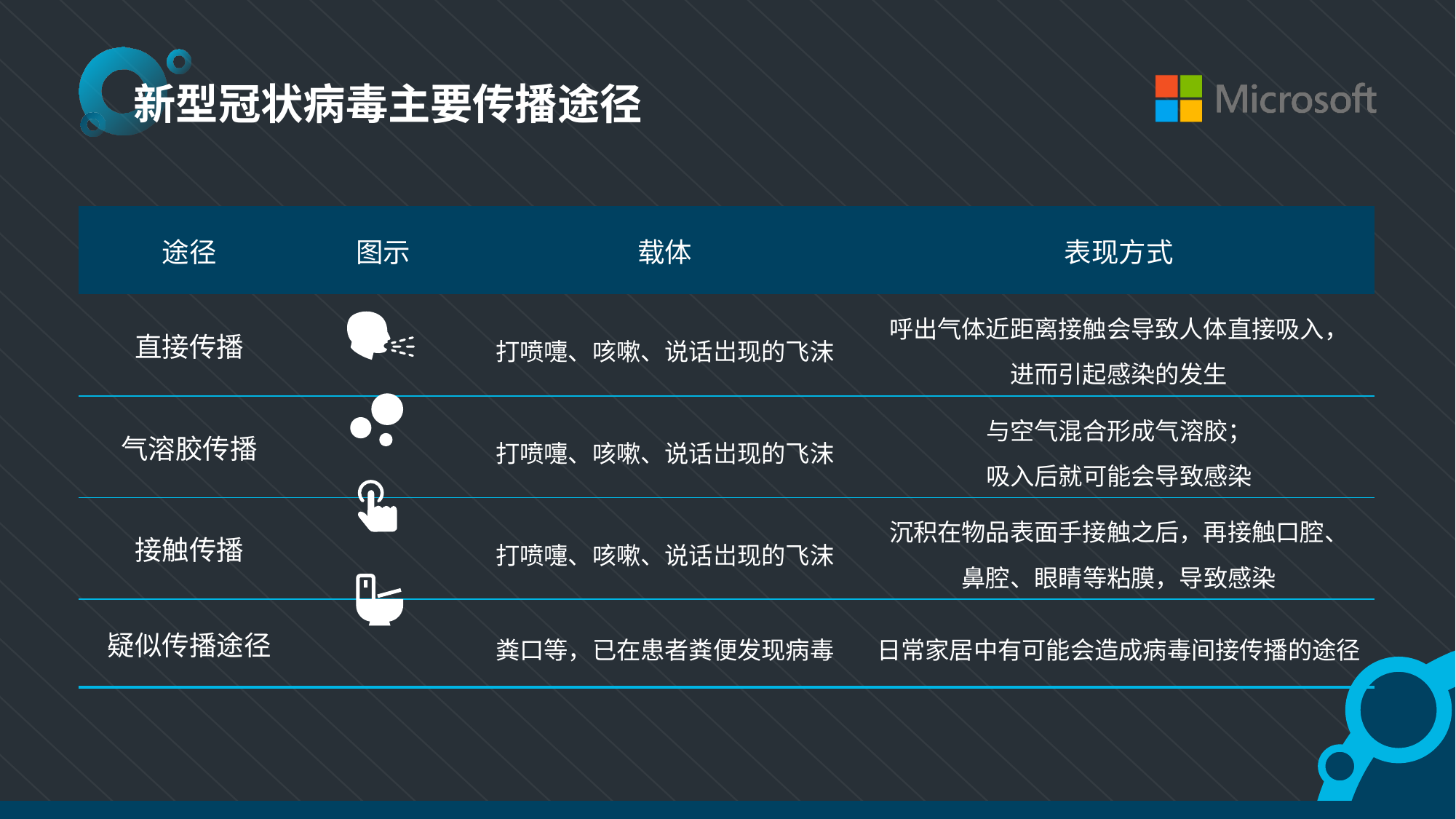

新型冠状病毒主要传播途径
| 途径 | 图示 | 载体 | 表现方式 |
| --- | --- | --- | --- |
| 直接传播 |  | 打喷嚏、咳嗽、说话岀现的飞沫 | 呼出气体近距离接触会导致人体直接吸入， 进而引起感染的发生 |
| 气溶胶传播 |  | 打喷嚏、咳嗽、说话岀现的飞沫 | 与空气混合形成气溶胶； 吸入后就可能会导致感染 |
| 接触传播 |  | 打喷嚏、咳嗽、说话岀现的飞沫 | 沉积在物品表面手接触之后，再接触口腔、 鼻腔、眼睛等粘膜，导致感染 |
| 疑似传播途径 |  | 粪口等，已在患者粪便发现病毒 | 日常家居中有可能会造成病毒间接传播的途径 |